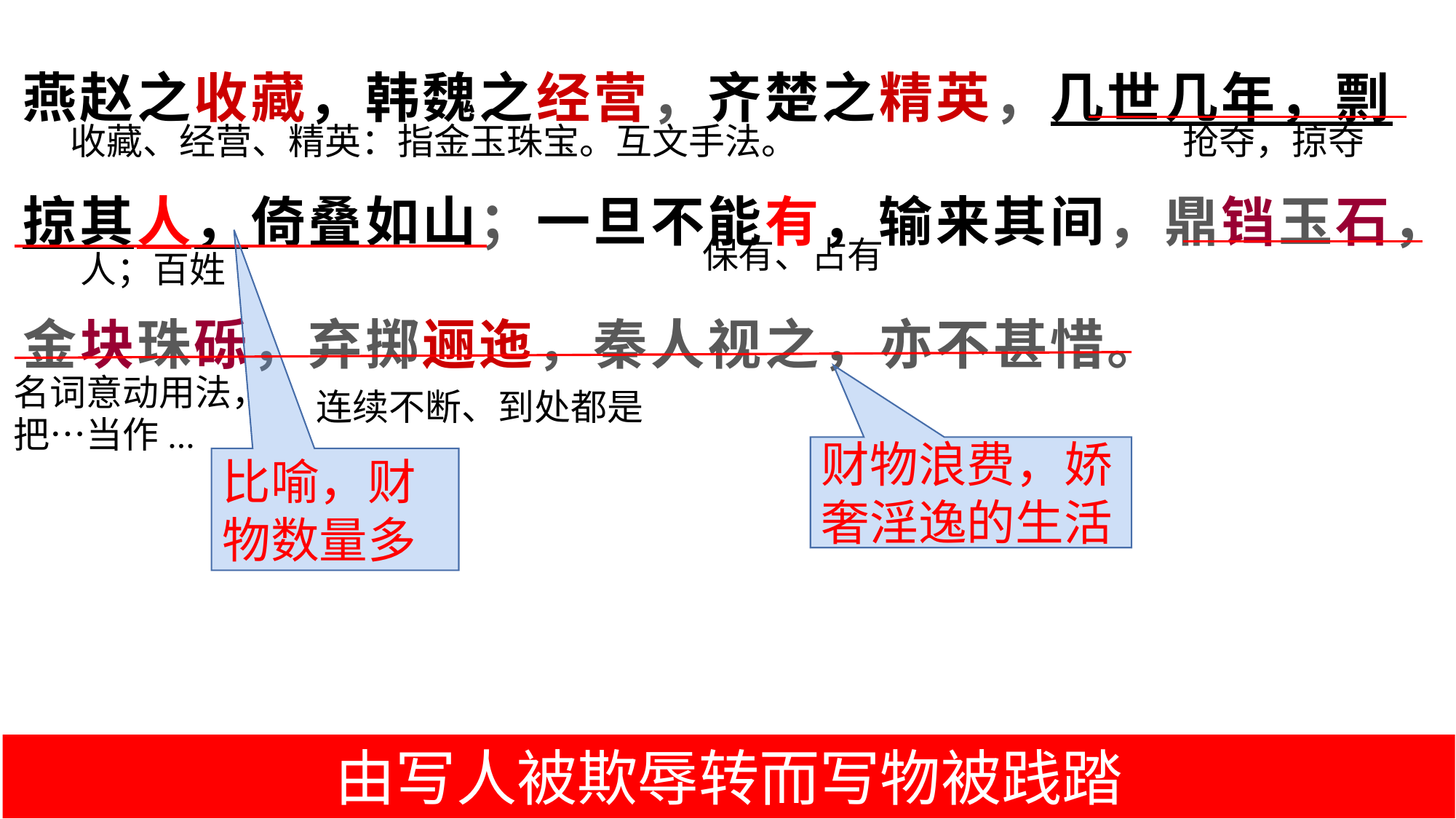

燕赵之收藏，韩魏之经营，齐楚之精英，几世几年，剽掠其人，倚叠如山；一旦不能有，输来其间，鼎铛玉石，金块珠砾，弃掷逦迤，秦人视之，亦不甚惜。
收藏、经营、精英：指金玉珠宝。互文手法。
抢夺，掠夺
保有、占有
人；百姓
连续不断、到处都是
名词意动用法，
把…当作...
财物浪费，娇奢淫逸的生活
比喻，财物数量多
由写人被欺辱转而写物被践踏